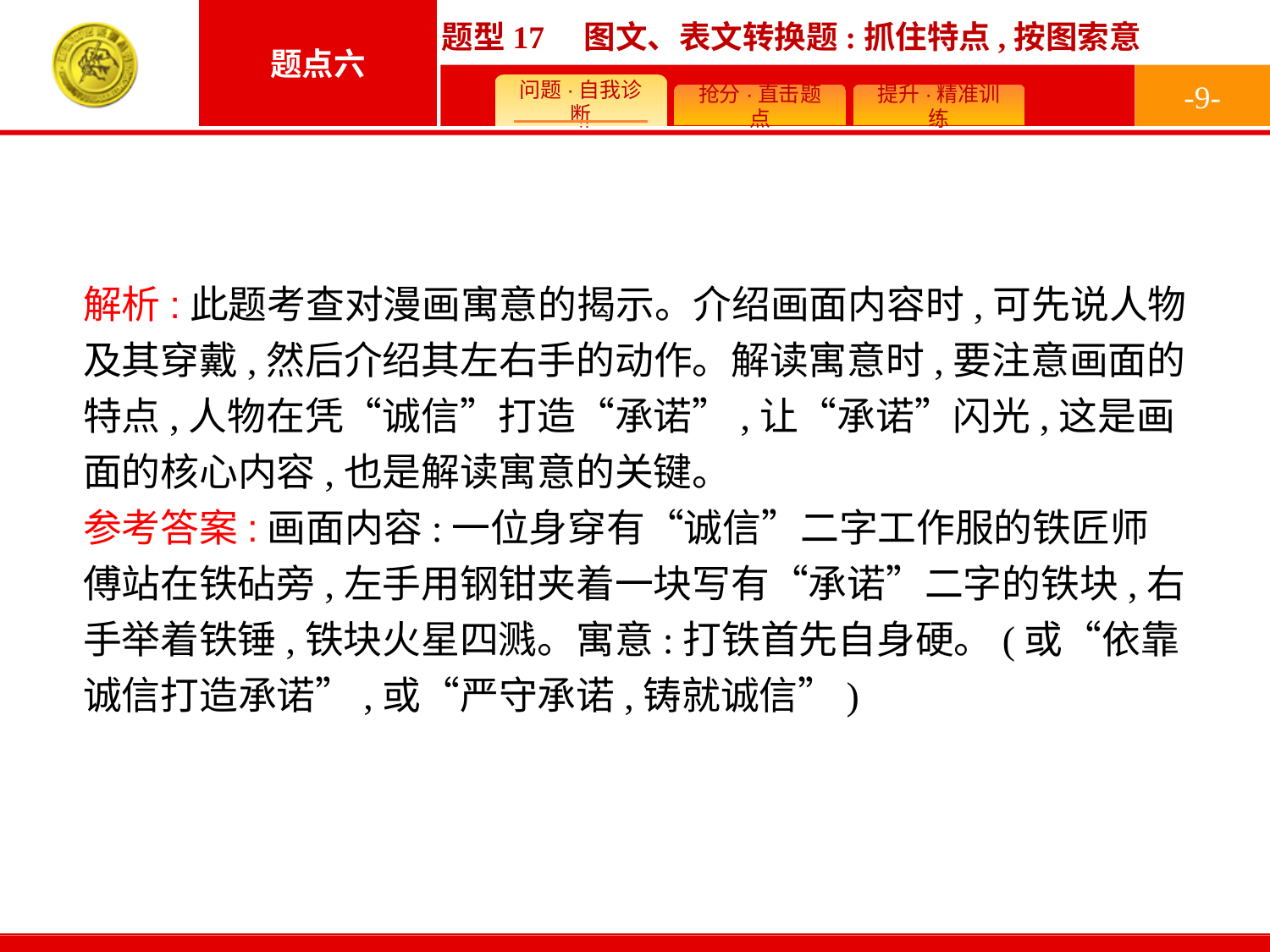

-9-
解析:此题考查对漫画寓意的揭示。介绍画面内容时,可先说人物及其穿戴,然后介绍其左右手的动作。解读寓意时,要注意画面的特点,人物在凭“诚信”打造“承诺”,让“承诺”闪光,这是画面的核心内容,也是解读寓意的关键。
参考答案:画面内容:一位身穿有“诚信”二字工作服的铁匠师傅站在铁砧旁,左手用钢钳夹着一块写有“承诺”二字的铁块,右手举着铁锤,铁块火星四溅。寓意:打铁首先自身硬。(或“依靠诚信打造承诺”,或“严守承诺,铸就诚信”)